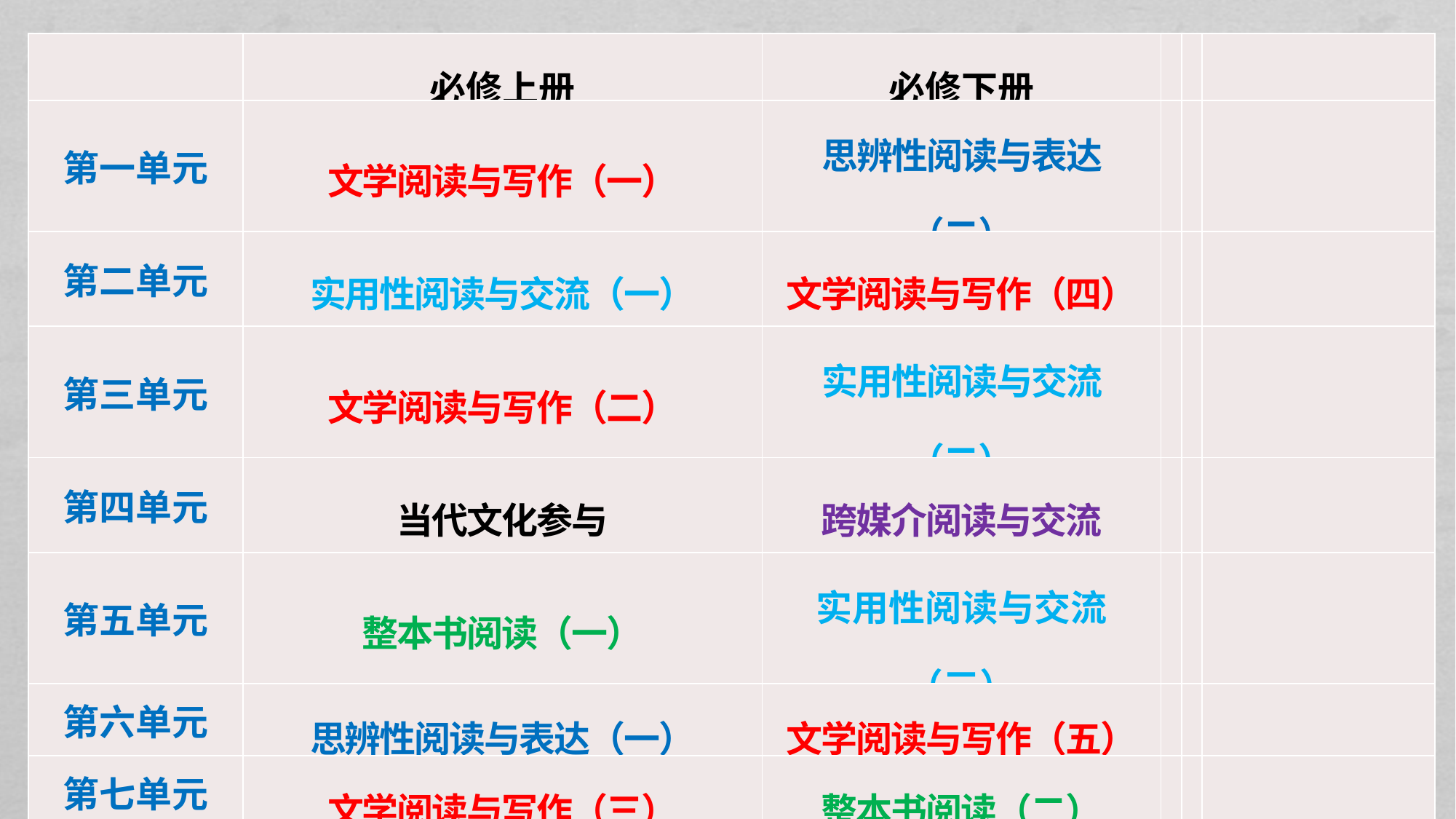

|  | 必修上册 | 必修下册 |  |  |  |
| --- | --- | --- | --- | --- | --- |
| 第一单元 | 文学阅读与写作（一） | 思辨性阅读与表达（二） |  |  |  |
| 第二单元 | 实用性阅读与交流（一） | 文学阅读与写作（四） |  |  |  |
| 第三单元 | 文学阅读与写作（二） | 实用性阅读与交流（二） |  |  |  |
| 第四单元 | 当代文化参与 | 跨媒介阅读与交流 |  |  |  |
| 第五单元 | 整本书阅读（一） | 实用性阅读与交流（三） |  |  |  |
| 第六单元 | 思辨性阅读与表达（一） | 文学阅读与写作（五） |  |  |  |
| 第七单元 | 文学阅读与写作（三） | 整本书阅读（二） |  |  |  |
| 第八单元 | 语言积累、梳理与探究（一） | 思辨性阅读与表达（三） |  |  |  |